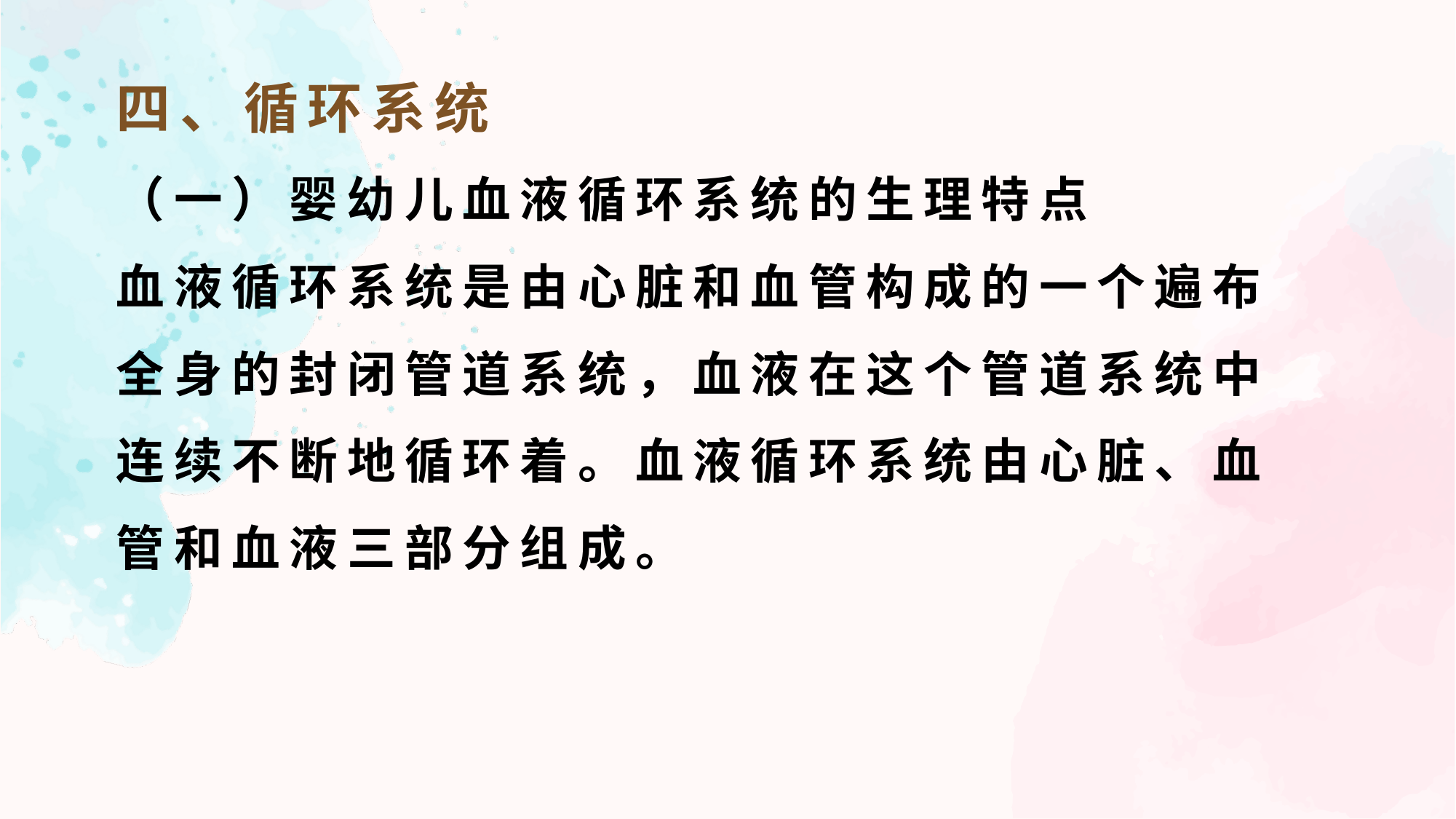

四、循环系统
（一）婴幼儿血液循环系统的生理特点
血液循环系统是由心脏和血管构成的一个遍布全身的封闭管道系统，血液在这个管道系统中连续不断地循环着。血液循环系统由心脏、血管和血液三部分组成。